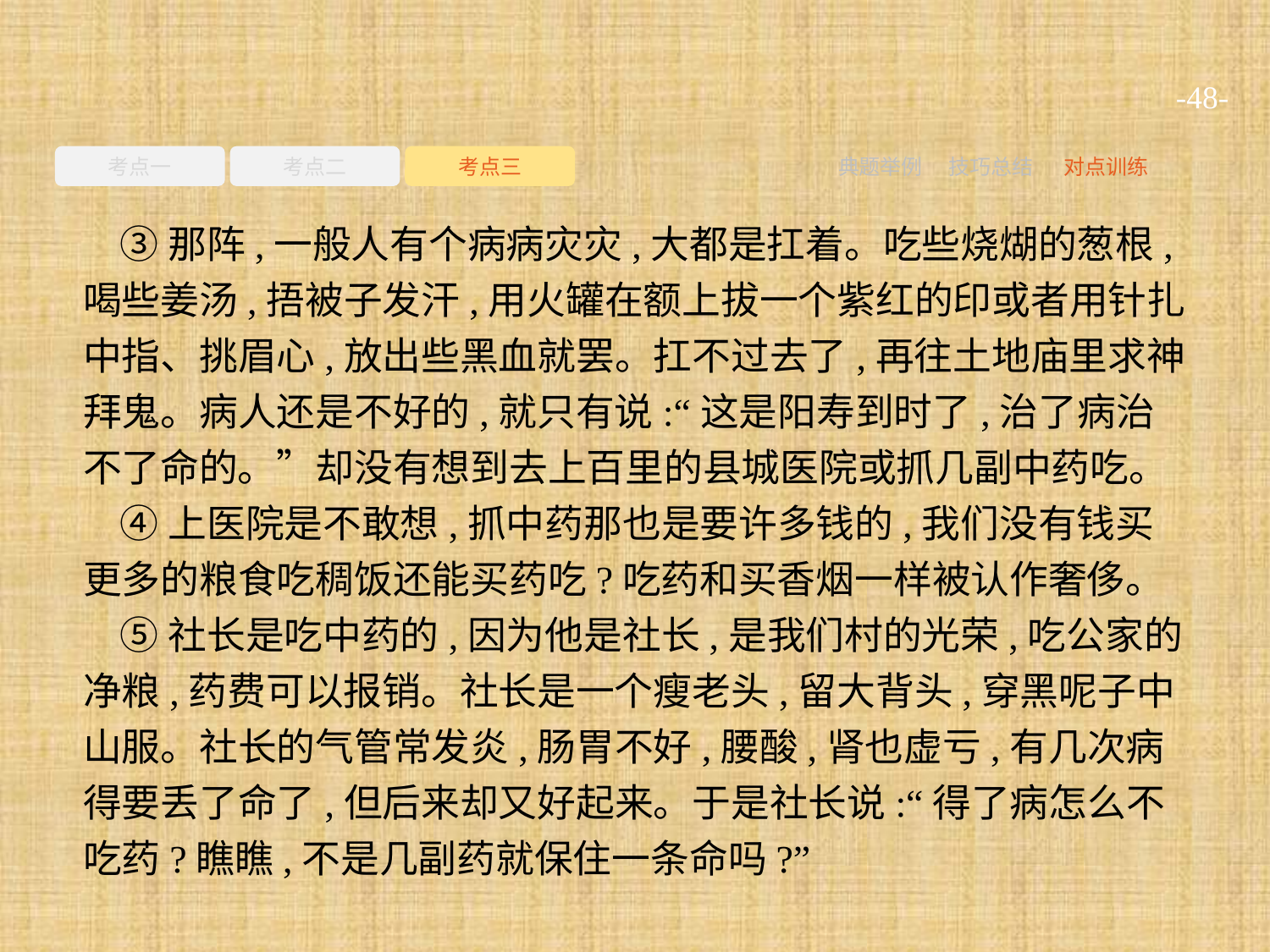

-48-
考点一
考点二
考点三
典题举例
技巧总结
对点训练
③那阵,一般人有个病病灾灾,大都是扛着。吃些烧煳的葱根,喝些姜汤,捂被子发汗,用火罐在额上拔一个紫红的印或者用针扎中指、挑眉心,放出些黑血就罢。扛不过去了,再往土地庙里求神拜鬼。病人还是不好的,就只有说:“这是阳寿到时了,治了病治不了命的。”却没有想到去上百里的县城医院或抓几副中药吃。
④上医院是不敢想,抓中药那也是要许多钱的,我们没有钱买更多的粮食吃稠饭还能买药吃?吃药和买香烟一样被认作奢侈。
⑤社长是吃中药的,因为他是社长,是我们村的光荣,吃公家的净粮,药费可以报销。社长是一个瘦老头,留大背头,穿黑呢子中山服。社长的气管常发炎,肠胃不好,腰酸,肾也虚亏,有几次病得要丢了命了,但后来却又好起来。于是社长说:“得了病怎么不吃药?瞧瞧,不是几副药就保住一条命吗?”